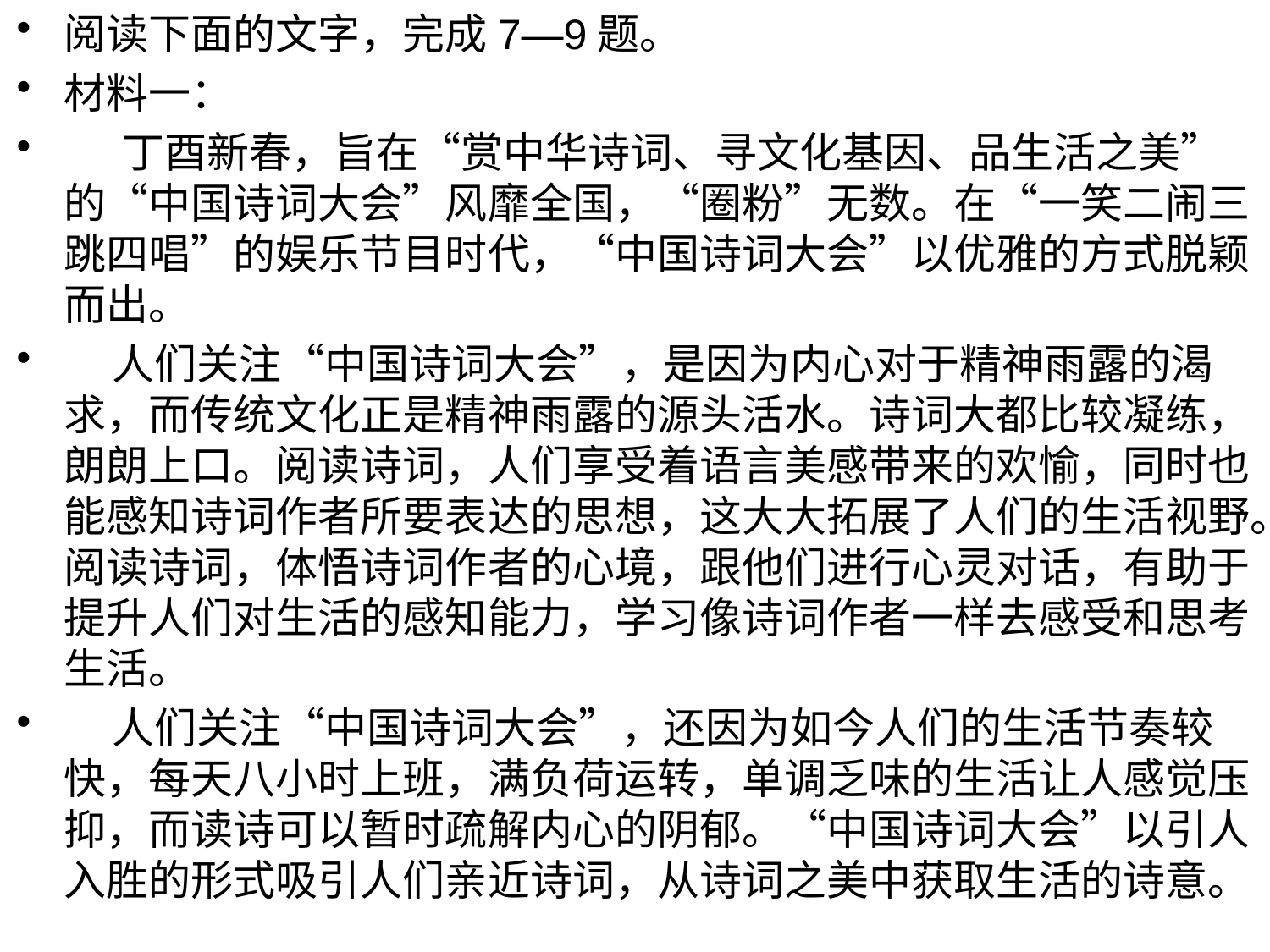

阅读下面的文字，完成7—9题。
材料一：
     丁酉新春，旨在“赏中华诗词、寻文化基因、品生活之美”的“中国诗词大会”风靡全国，“圈粉”无数。在“一笑二闹三跳四唱”的娱乐节目时代，“中国诗词大会”以优雅的方式脱颖而出。
    人们关注“中国诗词大会”，是因为内心对于精神雨露的渴求，而传统文化正是精神雨露的源头活水。诗词大都比较凝练，朗朗上口。阅读诗词，人们享受着语言美感带来的欢愉，同时也能感知诗词作者所要表达的思想，这大大拓展了人们的生活视野。阅读诗词，体悟诗词作者的心境，跟他们进行心灵对话，有助于提升人们对生活的感知能力，学习像诗词作者一样去感受和思考生活。
    人们关注“中国诗词大会”，还因为如今人们的生活节奏较快，每天八小时上班，满负荷运转，单调乏味的生活让人感觉压抑，而读诗可以暂时疏解内心的阴郁。“中国诗词大会”以引人入胜的形式吸引人们亲近诗词，从诗词之美中获取生活的诗意。
#